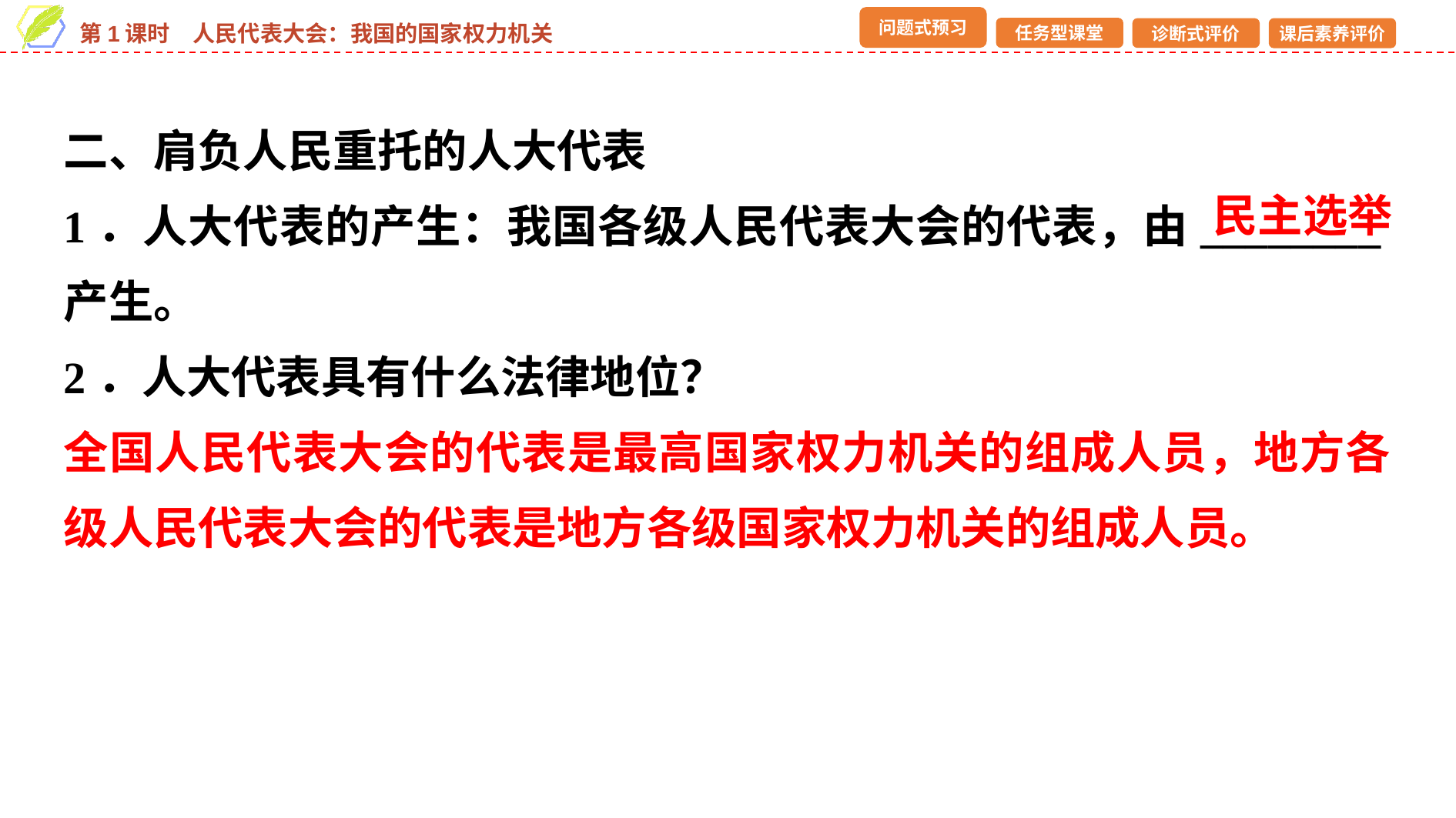

二、肩负人民重托的人大代表
1．人大代表的产生：我国各级人民代表大会的代表，由________产生。
2．人大代表具有什么法律地位？
全国人民代表大会的代表是最高国家权力机关的组成人员，地方各级人民代表大会的代表是地方各级国家权力机关的组成人员。
民主选举